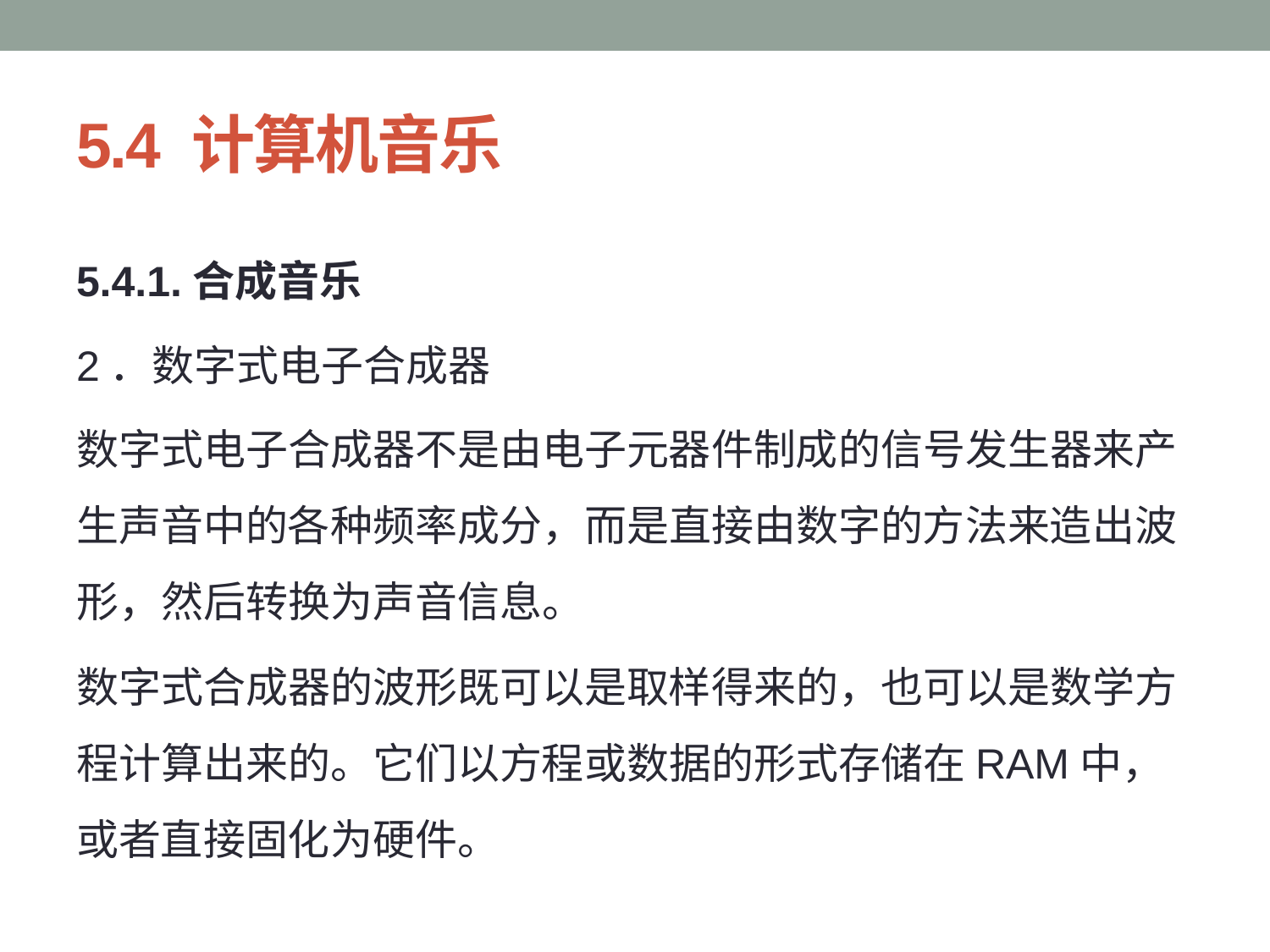

# 5.4 计算机音乐
5.4.1.合成音乐
2．数字式电子合成器
数字式电子合成器不是由电子元器件制成的信号发生器来产生声音中的各种频率成分，而是直接由数字的方法来造出波形，然后转换为声音信息。
数字式合成器的波形既可以是取样得来的，也可以是数学方程计算出来的。它们以方程或数据的形式存储在RAM中，或者直接固化为硬件。